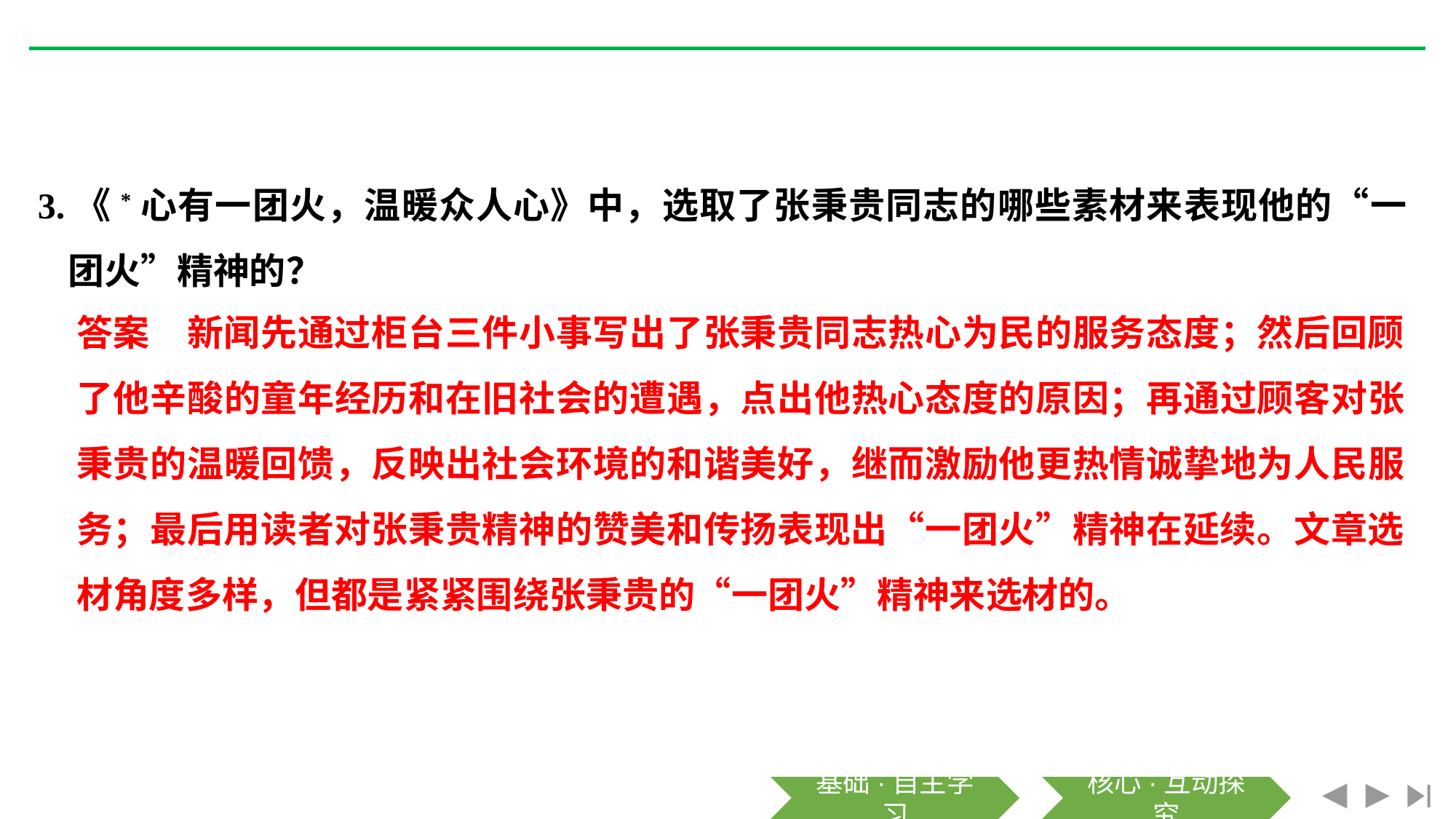

3.《*心有一团火，温暖众人心》中，选取了张秉贵同志的哪些素材来表现他的“一团火”精神的？
答案　新闻先通过柜台三件小事写出了张秉贵同志热心为民的服务态度；然后回顾了他辛酸的童年经历和在旧社会的遭遇，点出他热心态度的原因；再通过顾客对张秉贵的温暖回馈，反映出社会环境的和谐美好，继而激励他更热情诚挚地为人民服务；最后用读者对张秉贵精神的赞美和传扬表现出“一团火”精神在延续。文章选材角度多样，但都是紧紧围绕张秉贵的“一团火”精神来选材的。